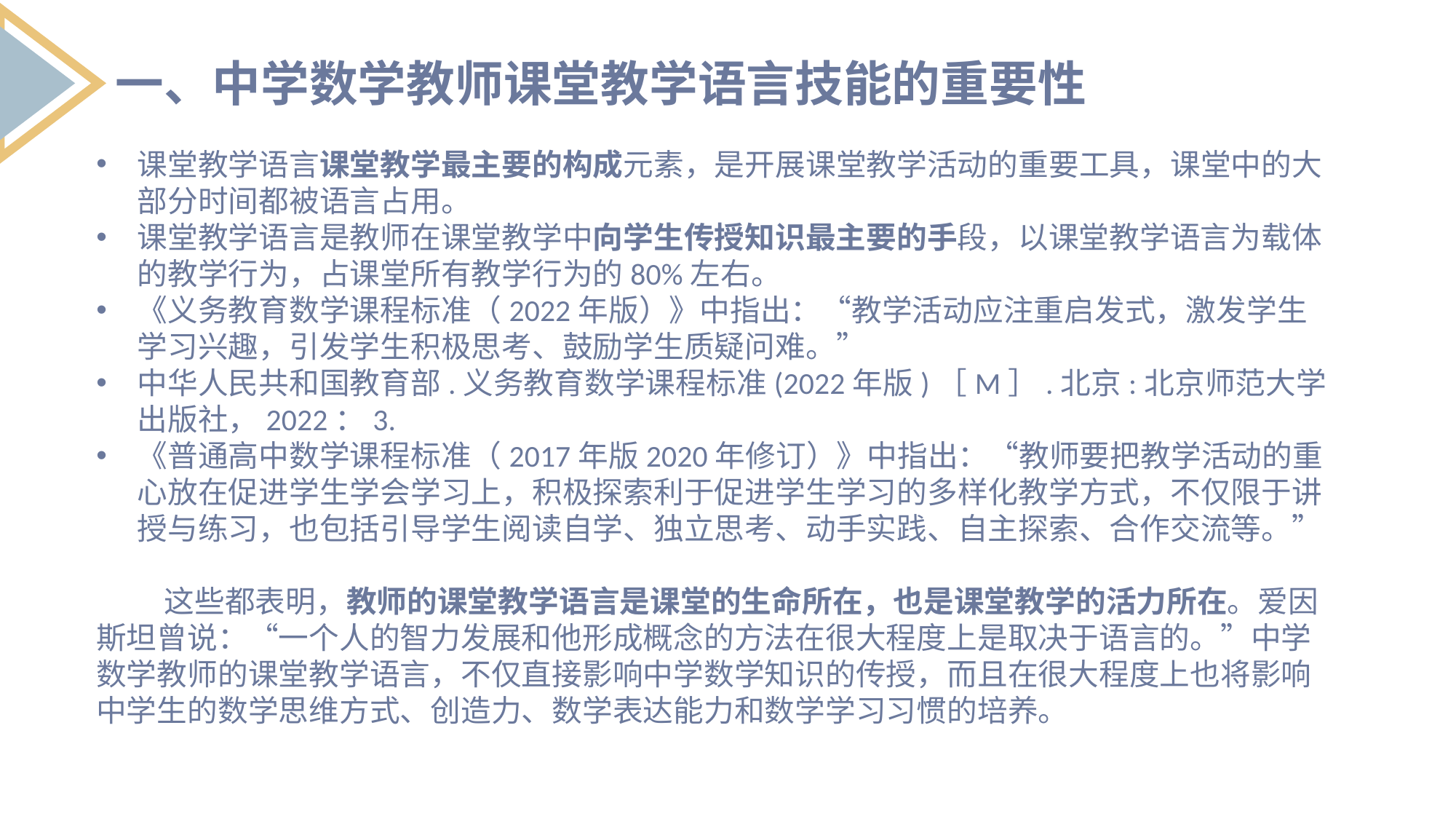

一、中学数学教师课堂教学语言技能的重要性
课堂教学语言课堂教学最主要的构成元素，是开展课堂教学活动的重要工具，课堂中的大部分时间都被语言占用。
课堂教学语言是教师在课堂教学中向学生传授知识最主要的手段，以课堂教学语言为载体的教学行为，占课堂所有教学行为的80%左右。
《义务教育数学课程标准（2022年版）》中指出：“教学活动应注重启发式，激发学生学习兴趣，引发学生积极思考、鼓励学生质疑问难。”
中华人民共和国教育部.义务教育数学课程标准(2022年版)［M］.北京:北京师范大学出版社，2022：3.
《普通高中数学课程标准（2017年版2020年修订）》中指出：“教师要把教学活动的重心放在促进学生学会学习上，积极探索利于促进学生学习的多样化教学方式，不仅限于讲授与练习，也包括引导学生阅读自学、独立思考、动手实践、自主探索、合作交流等。”

         这些都表明，教师的课堂教学语言是课堂的生命所在，也是课堂教学的活力所在。爱因斯坦曾说：“一个人的智力发展和他形成概念的方法在很大程度上是取决于语言的。”中学数学教师的课堂教学语言，不仅直接影响中学数学知识的传授，而且在很大程度上也将影响中学生的数学思维方式、创造力、数学表达能力和数学学习习惯的培养。